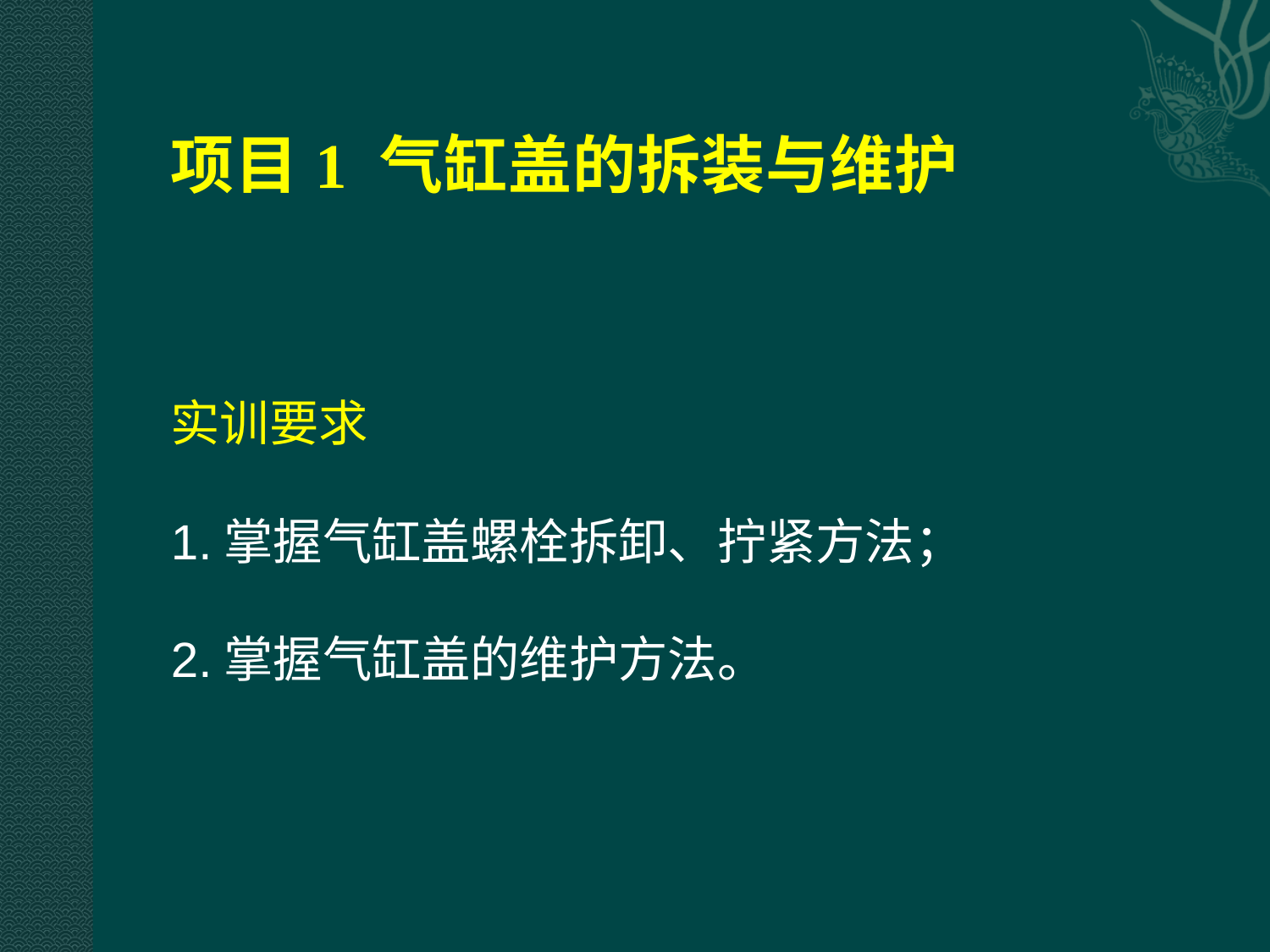

# 项目1 气缸盖的拆装与维护
实训要求
1.掌握气缸盖螺栓拆卸、拧紧方法；
2.掌握气缸盖的维护方法。